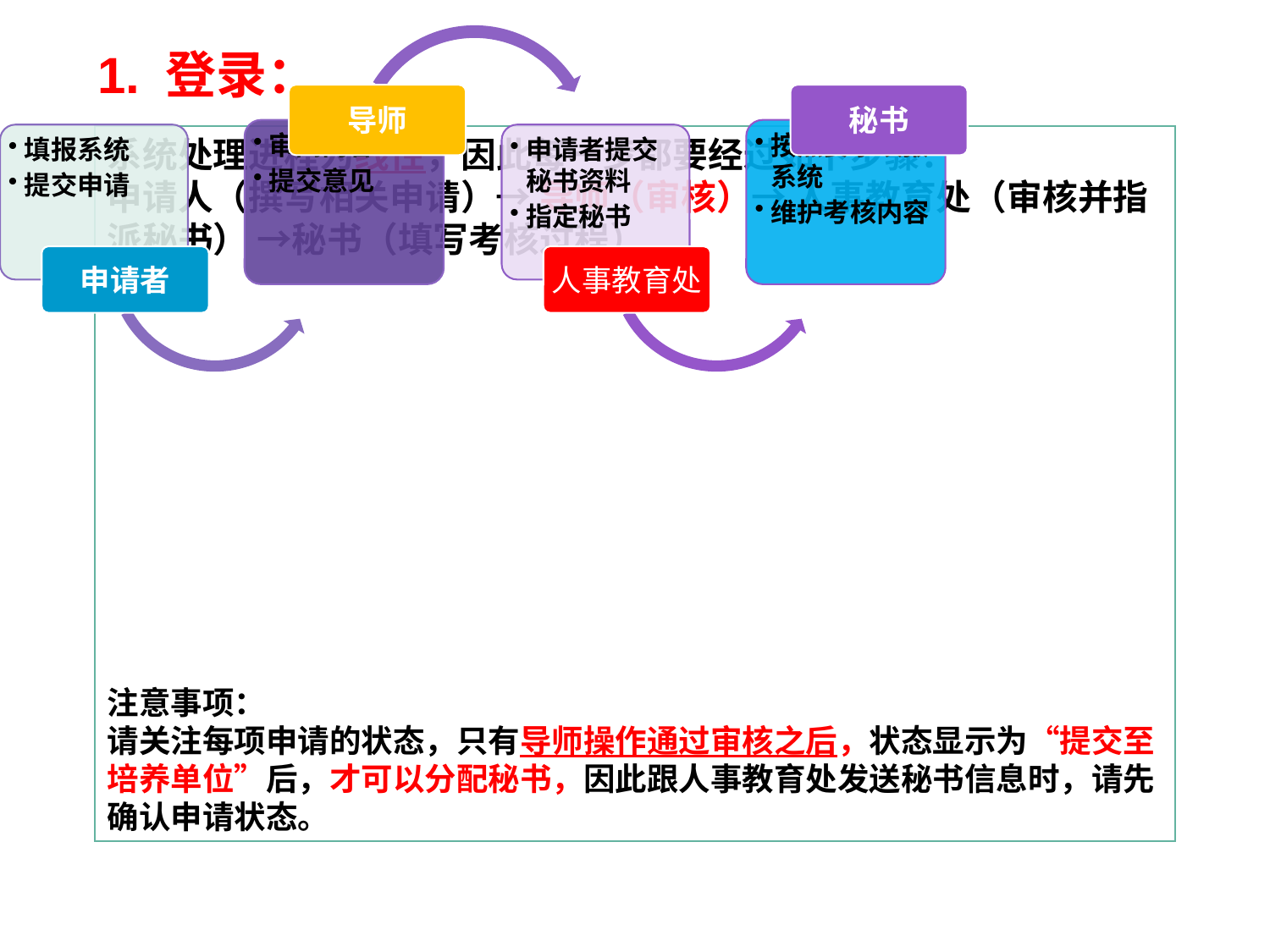

# 1. 登录：
系统处理进程为线性，因此每一步都要经过如下步骤：
申请人（撰写相关申请）→ 导师（审核）→ 人事教育处（审核并指派秘书） →秘书（填写考核过程）

注意事项：
请关注每项申请的状态，只有导师操作通过审核之后，状态显示为“提交至培养单位”后，才可以分配秘书，因此跟人事教育处发送秘书信息时，请先确认申请状态。
填报系统
提交申请
申请者
审阅内容
提交意见
导师
申请者提交秘书资料
指定秘书
人事教育处
按照要求填报系统
维护考核内容
秘书